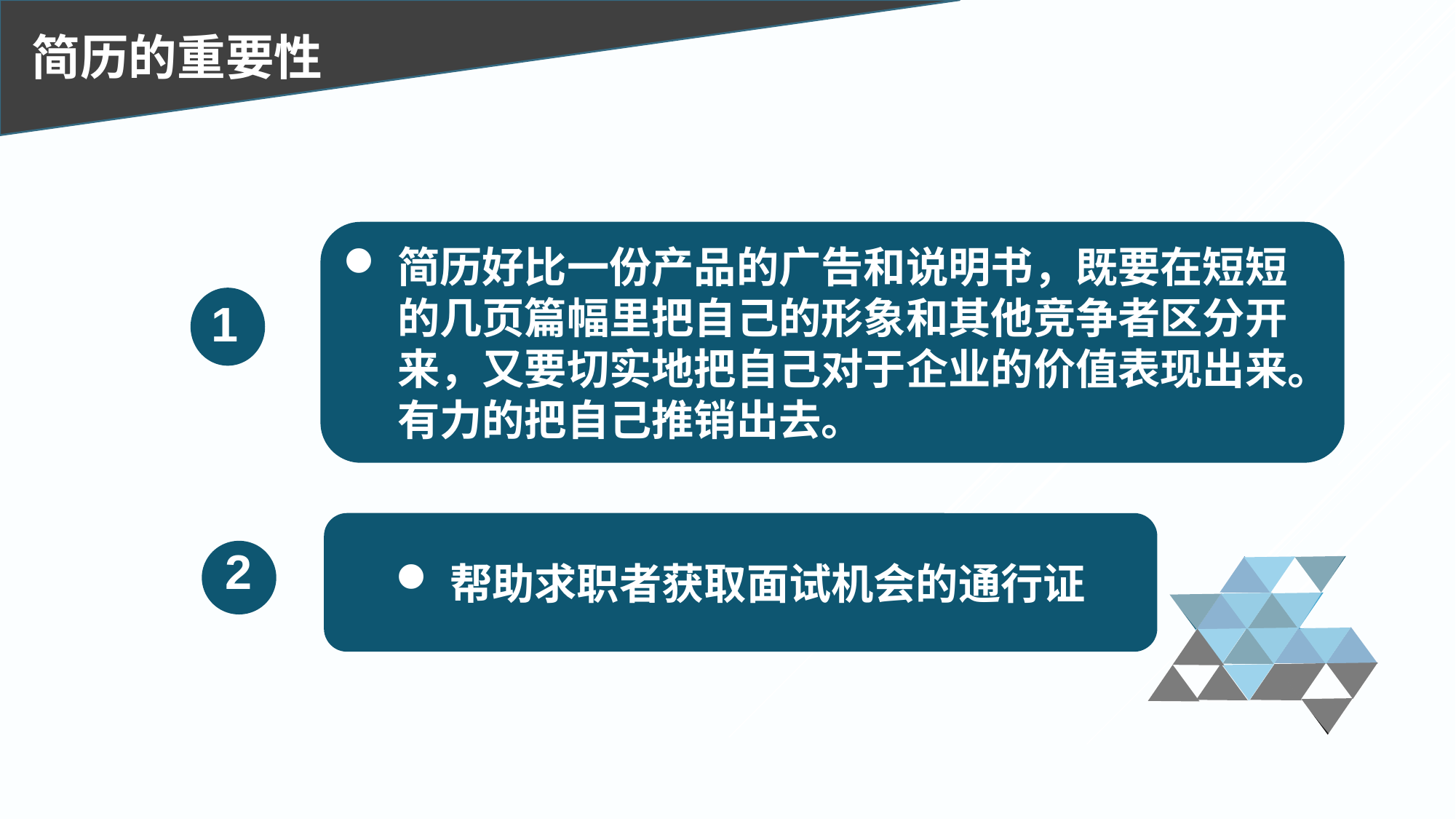

简历的重要性

简历好比一份产品的广告和说明书，既要在短短的几页篇幅里把自己的形象和其他竞争者区分开来，又要切实地把自己对于企业的价值表现出来。有力的把自己推销出去。

1
帮助求职者获取面试机会的通行证
2